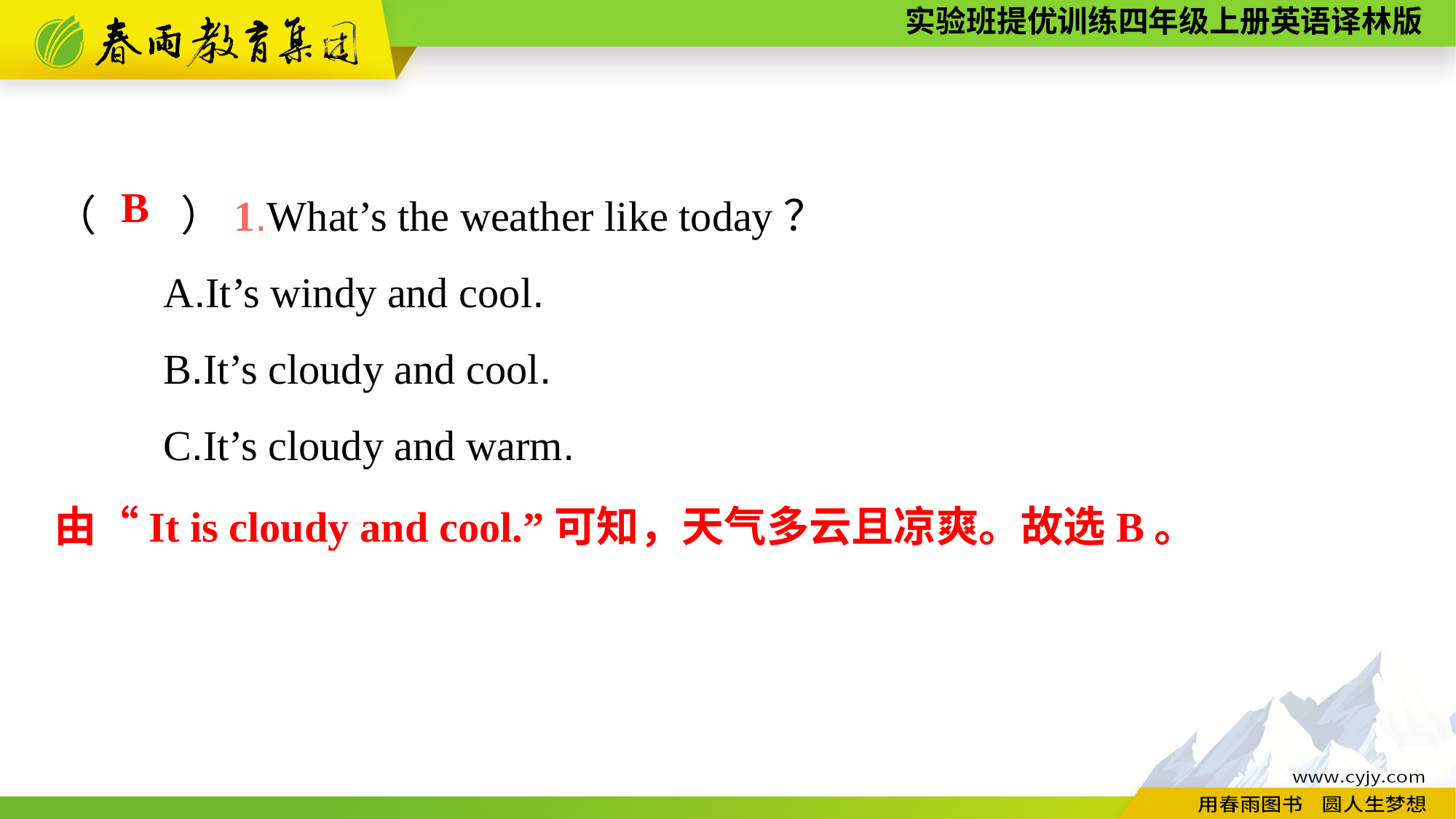

（　　）1.What’s the weather like today？
	A.It’s windy and cool.
	B.It’s cloudy and cool.
	C.It’s cloudy and warm.
B
由“It is cloudy and cool.”可知，天气多云且凉爽。故选B。